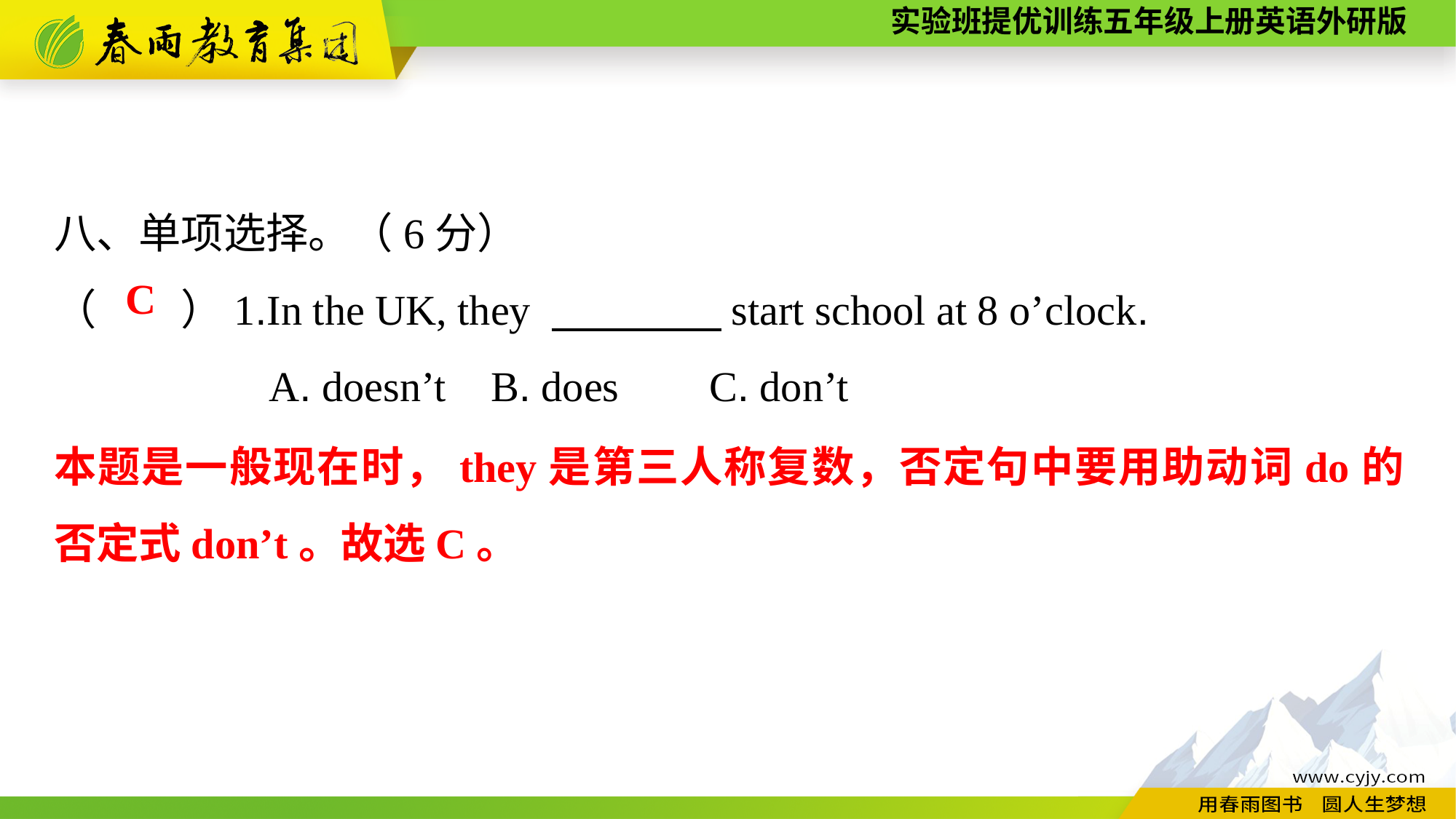

八、单项选择。（6分）
（　　）1.In the UK, they 　　　　start school at 8 o’clock.
A. doesn’t	B. does	C. don’t
C
本题是一般现在时，they是第三人称复数，否定句中要用助动词do的否定式don’t。故选C。